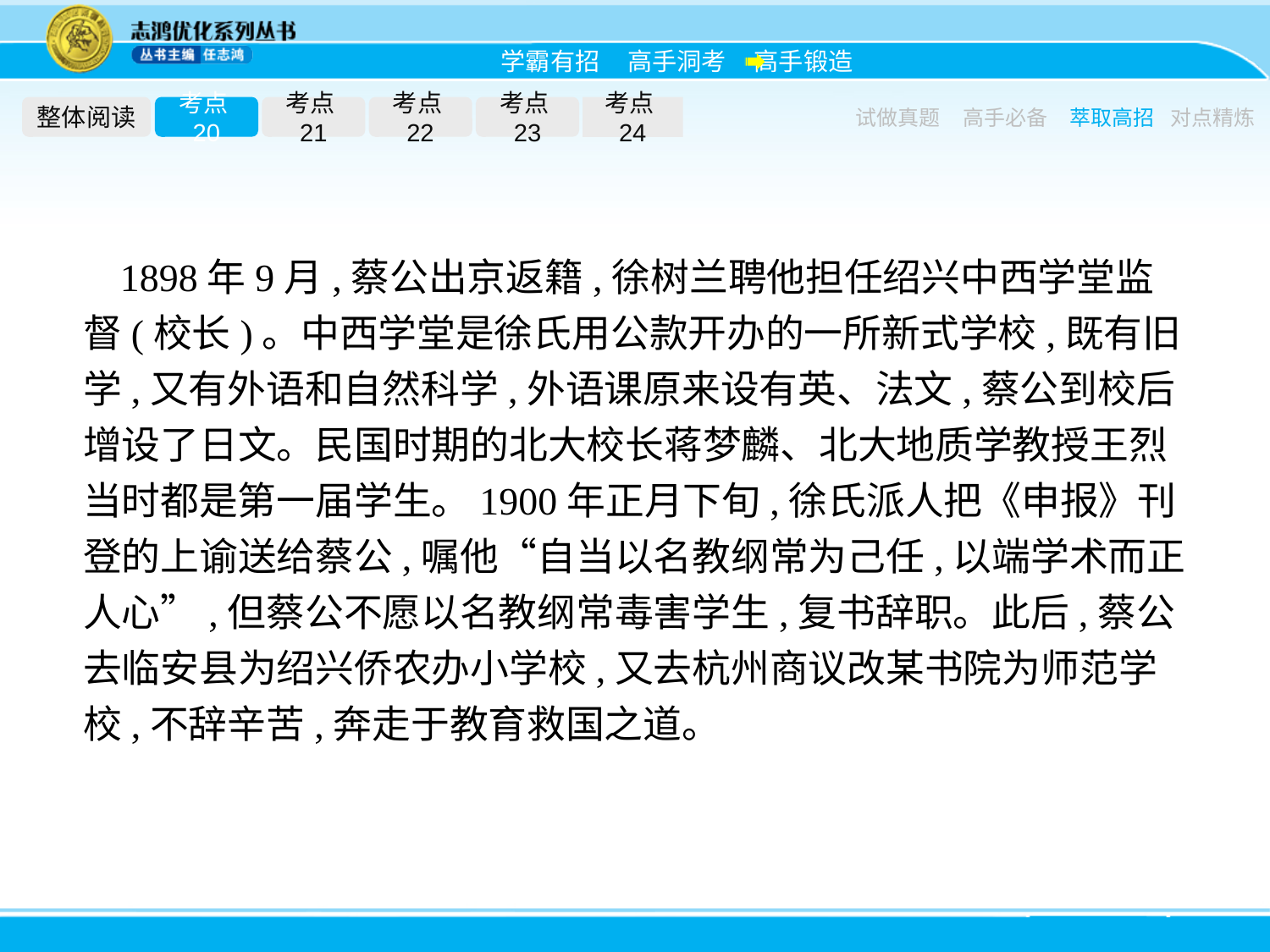

整体阅读
考点20
考点21
考点22
考点23
考点24
试做真题
高手必备
萃取高招
对点精炼
1898年9月,蔡公出京返籍,徐树兰聘他担任绍兴中西学堂监督(校长)。中西学堂是徐氏用公款开办的一所新式学校,既有旧学,又有外语和自然科学,外语课原来设有英、法文,蔡公到校后增设了日文。民国时期的北大校长蒋梦麟、北大地质学教授王烈当时都是第一届学生。1900年正月下旬,徐氏派人把《申报》刊登的上谕送给蔡公,嘱他“自当以名教纲常为己任,以端学术而正人心”,但蔡公不愿以名教纲常毒害学生,复书辞职。此后,蔡公去临安县为绍兴侨农办小学校,又去杭州商议改某书院为师范学校,不辞辛苦,奔走于教育救国之道。